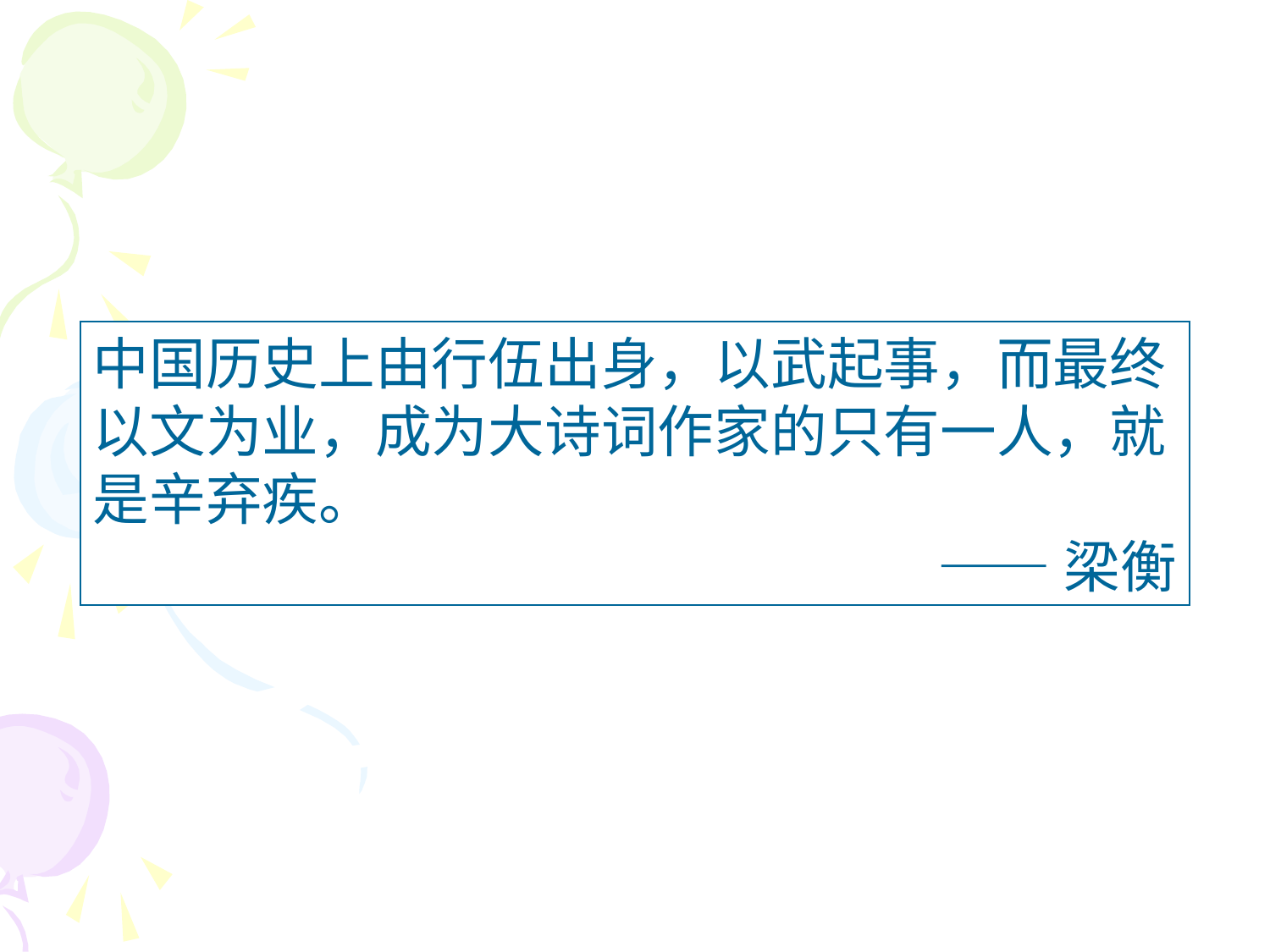

中国历史上由行伍出身，以武起事，而最终以文为业，成为大诗词作家的只有一人，就是辛弃疾。
     ——梁衡